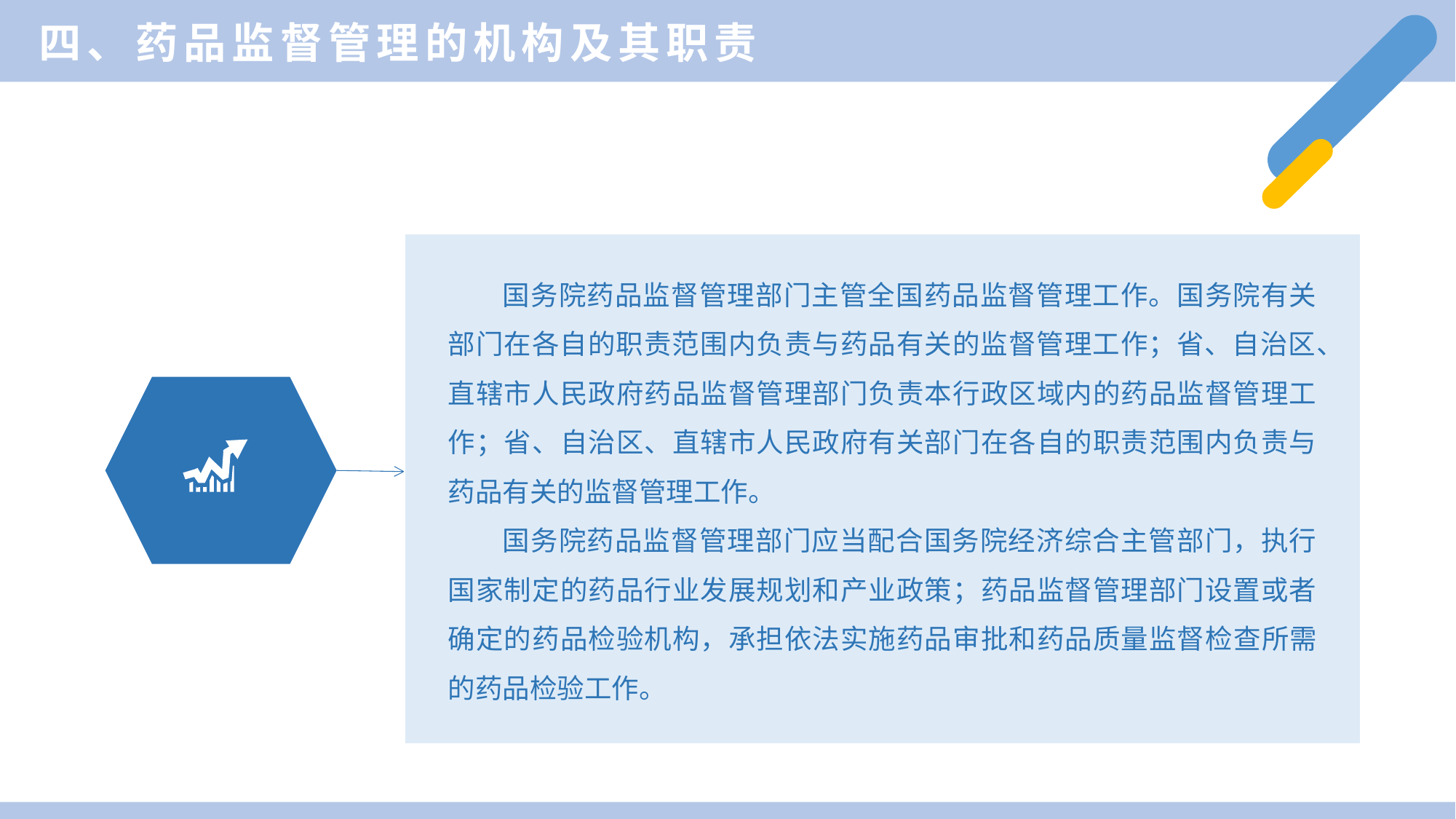

四、药品监督管理的机构及其职责

国务院药品监督管理部门主管全国药品监督管理工作。国务院有关部门在各自的职责范围内负责与药品有关的监督管理工作；省、自治区、直辖市人民政府药品监督管理部门负责本行政区域内的药品监督管理工作；省、自治区、直辖市人民政府有关部门在各自的职责范围内负责与药品有关的监督管理工作。
国务院药品监督管理部门应当配合国务院经济综合主管部门，执行国家制定的药品行业发展规划和产业政策；药品监督管理部门设置或者确定的药品检验机构，承担依法实施药品审批和药品质量监督检查所需的药品检验工作。